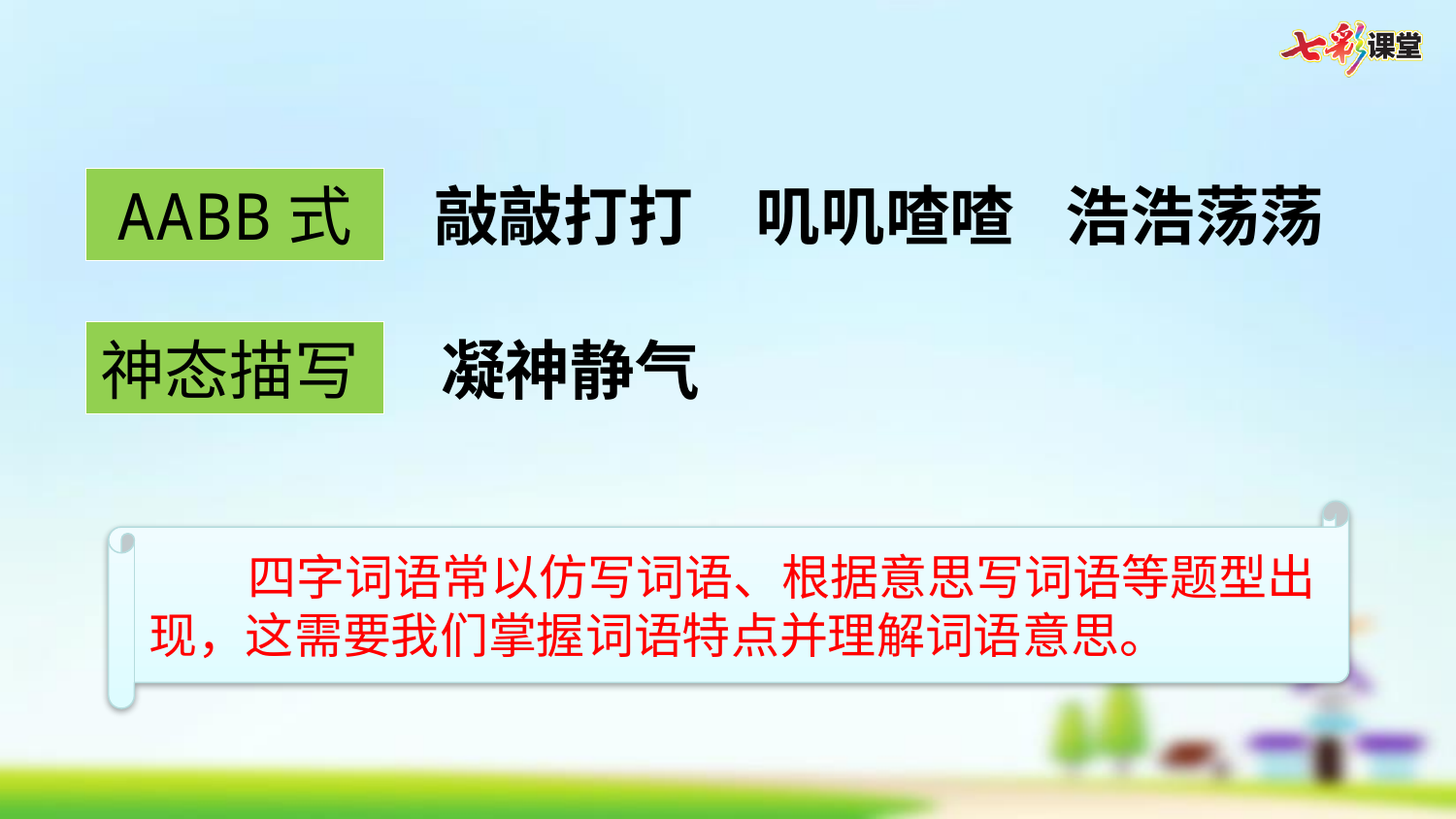

AABB式
敲敲打打
叽叽喳喳
浩浩荡荡
神态描写
凝神静气
        四字词语常以仿写词语、根据意思写词语等题型出现，这需要我们掌握词语特点并理解词语意思。